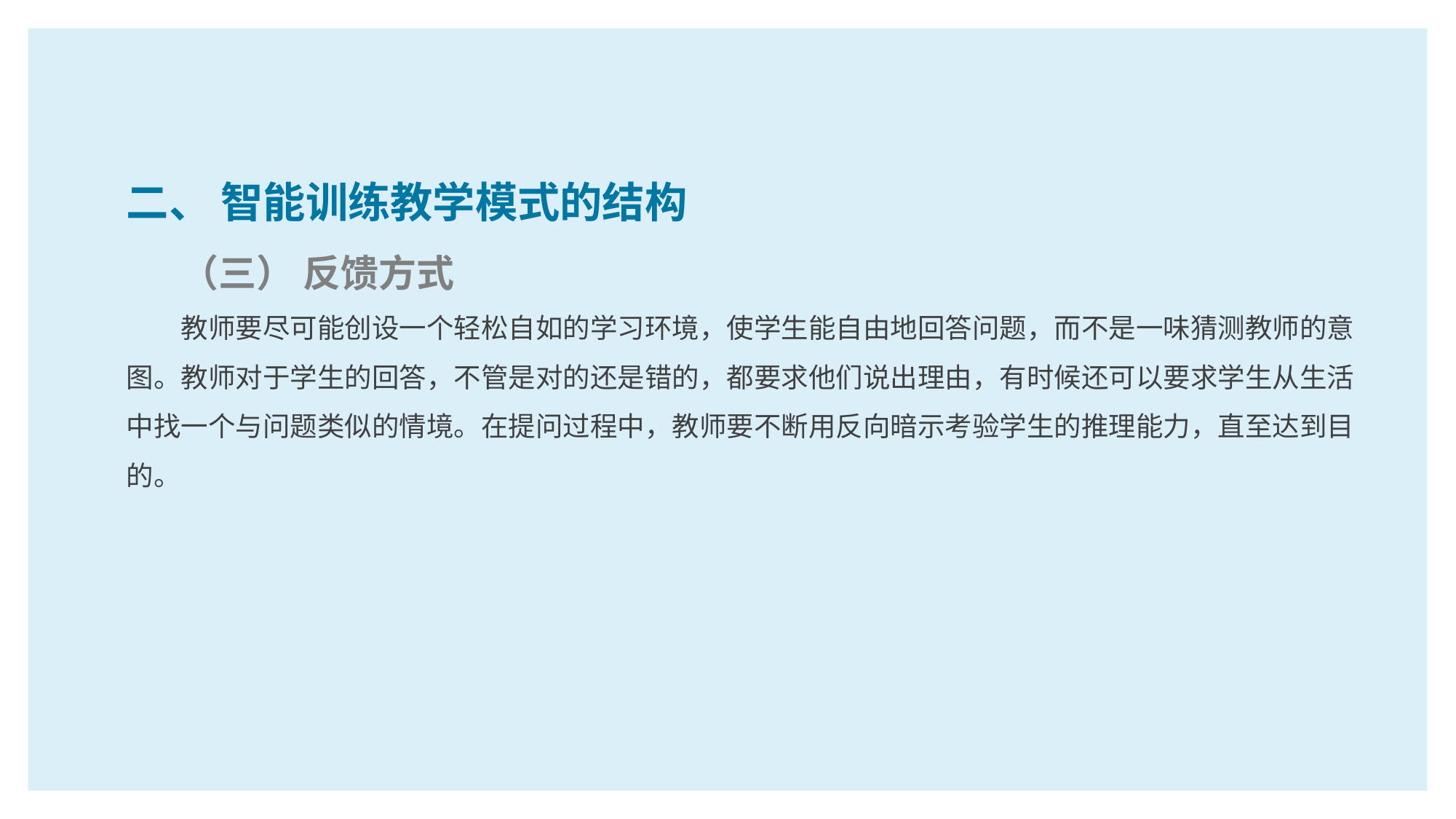

二、 智能训练教学模式的结构
（三） 反馈方式
教师要尽可能创设一个轻松自如的学习环境，使学生能自由地回答问题，而不是一味猜测教师的意图。教师对于学生的回答，不管是对的还是错的，都要求他们说出理由，有时候还可以要求学生从生活中找一个与问题类似的情境。在提问过程中，教师要不断用反向暗示考验学生的推理能力，直至达到目的。